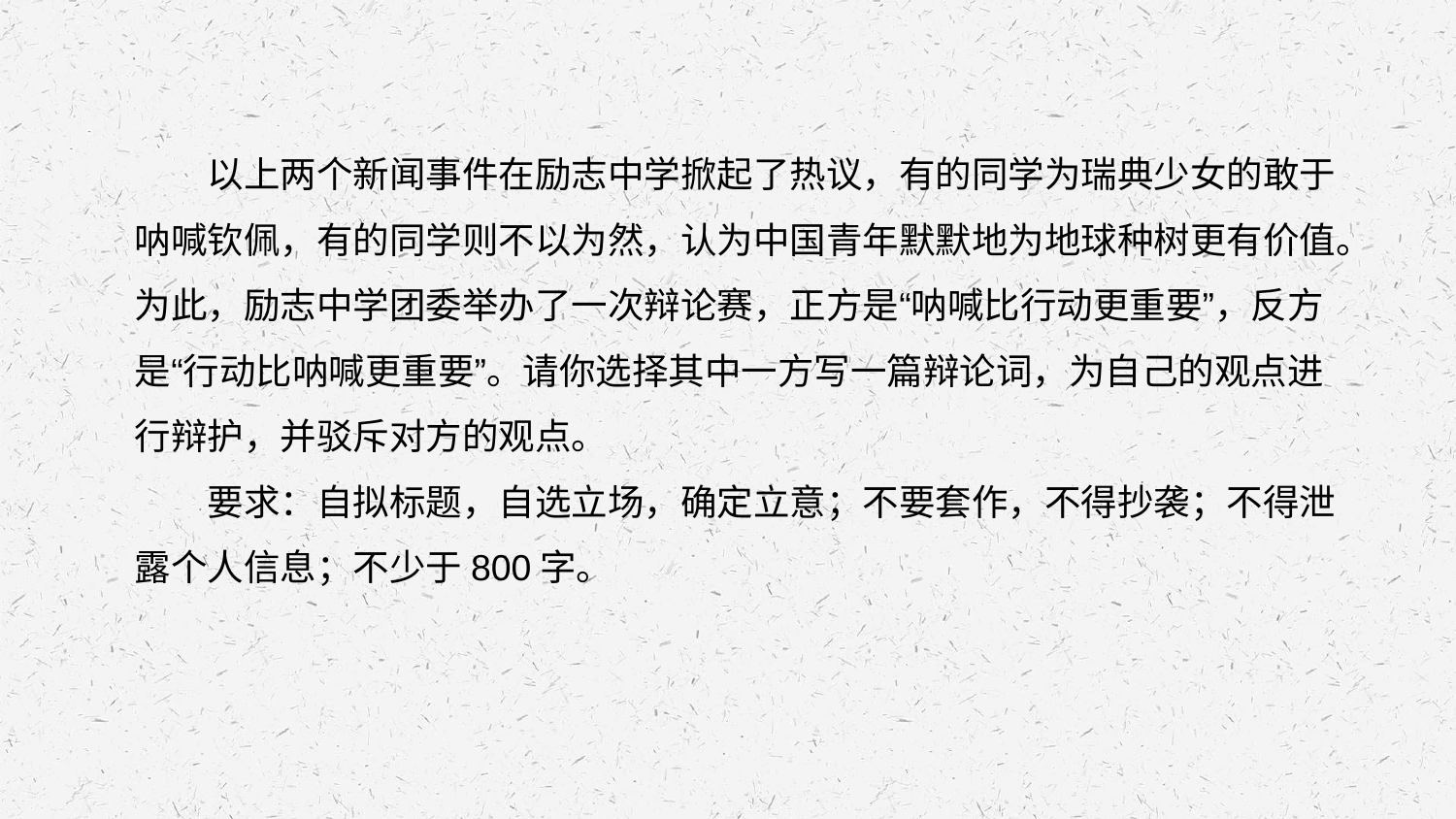

以上两个新闻事件在励志中学掀起了热议，有的同学为瑞典少女的敢于呐喊钦佩，有的同学则不以为然，认为中国青年默默地为地球种树更有价值。为此，励志中学团委举办了一次辩论赛，正方是“呐喊比行动更重要”，反方是“行动比呐喊更重要”。请你选择其中一方写一篇辩论词，为自己的观点进行辩护，并驳斥对方的观点。
要求：自拟标题，自选立场，确定立意；不要套作，不得抄袭；不得泄露个人信息；不少于800字。